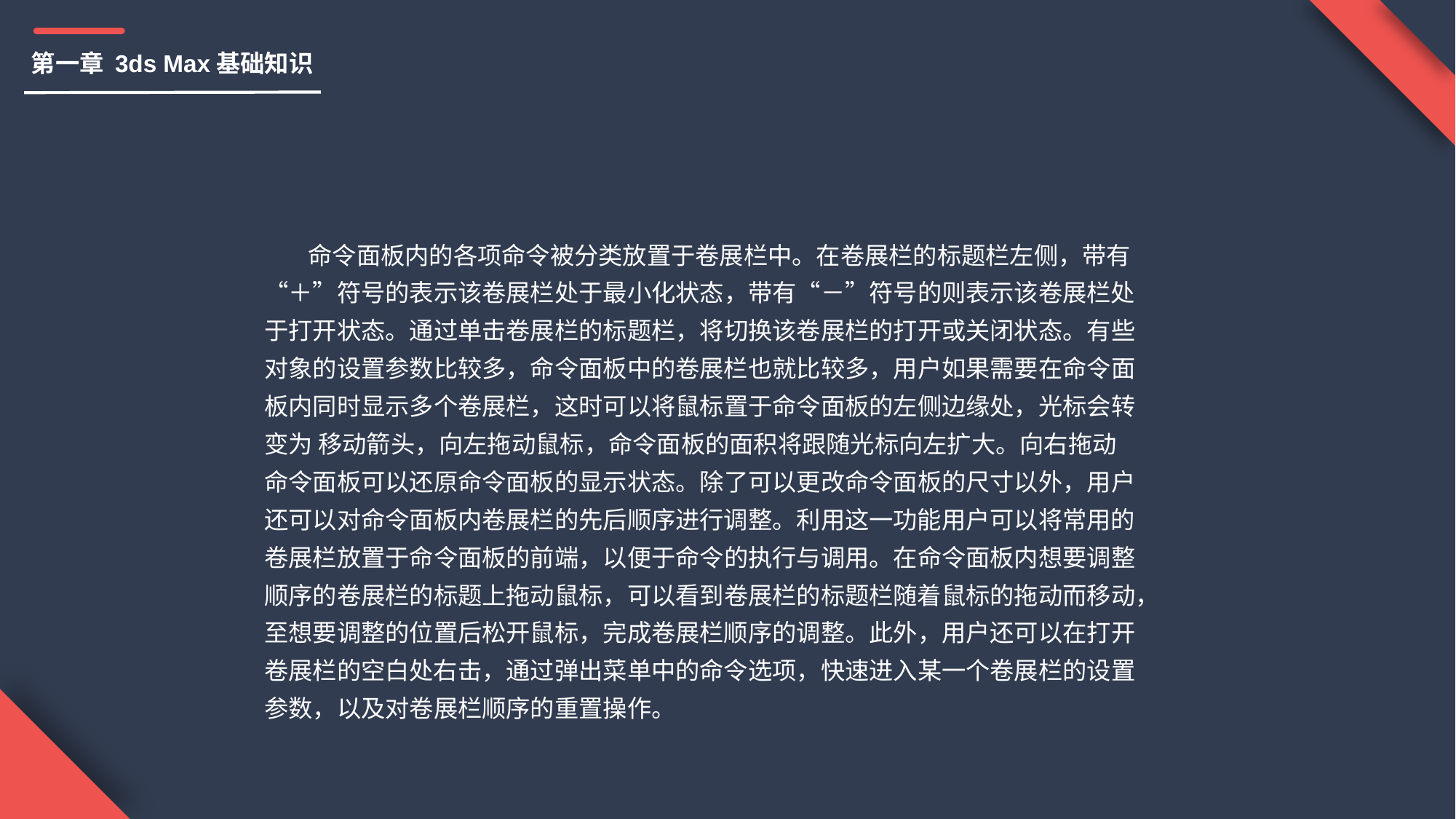

第一章 3ds Max基础知识
       命令面板内的各项命令被分类放置于卷展栏中。在卷展栏的标题栏左侧，带有“＋”符号的表示该卷展栏处于最小化状态，带有“－”符号的则表示该卷展栏处于打开状态。通过单击卷展栏的标题栏，将切换该卷展栏的打开或关闭状态。有些对象的设置参数比较多，命令面板中的卷展栏也就比较多，用户如果需要在命令面板内同时显示多个卷展栏，这时可以将鼠标置于命令面板的左侧边缘处，光标会转变为 移动箭头，向左拖动鼠标，命令面板的面积将跟随光标向左扩大。向右拖动命令面板可以还原命令面板的显示状态。除了可以更改命令面板的尺寸以外，用户还可以对命令面板内卷展栏的先后顺序进行调整。利用这一功能用户可以将常用的卷展栏放置于命令面板的前端，以便于命令的执行与调用。在命令面板内想要调整顺序的卷展栏的标题上拖动鼠标，可以看到卷展栏的标题栏随着鼠标的拖动而移动，至想要调整的位置后松开鼠标，完成卷展栏顺序的调整。此外，用户还可以在打开卷展栏的空白处右击，通过弹出菜单中的命令选项，快速进入某一个卷展栏的设置参数，以及对卷展栏顺序的重置操作。